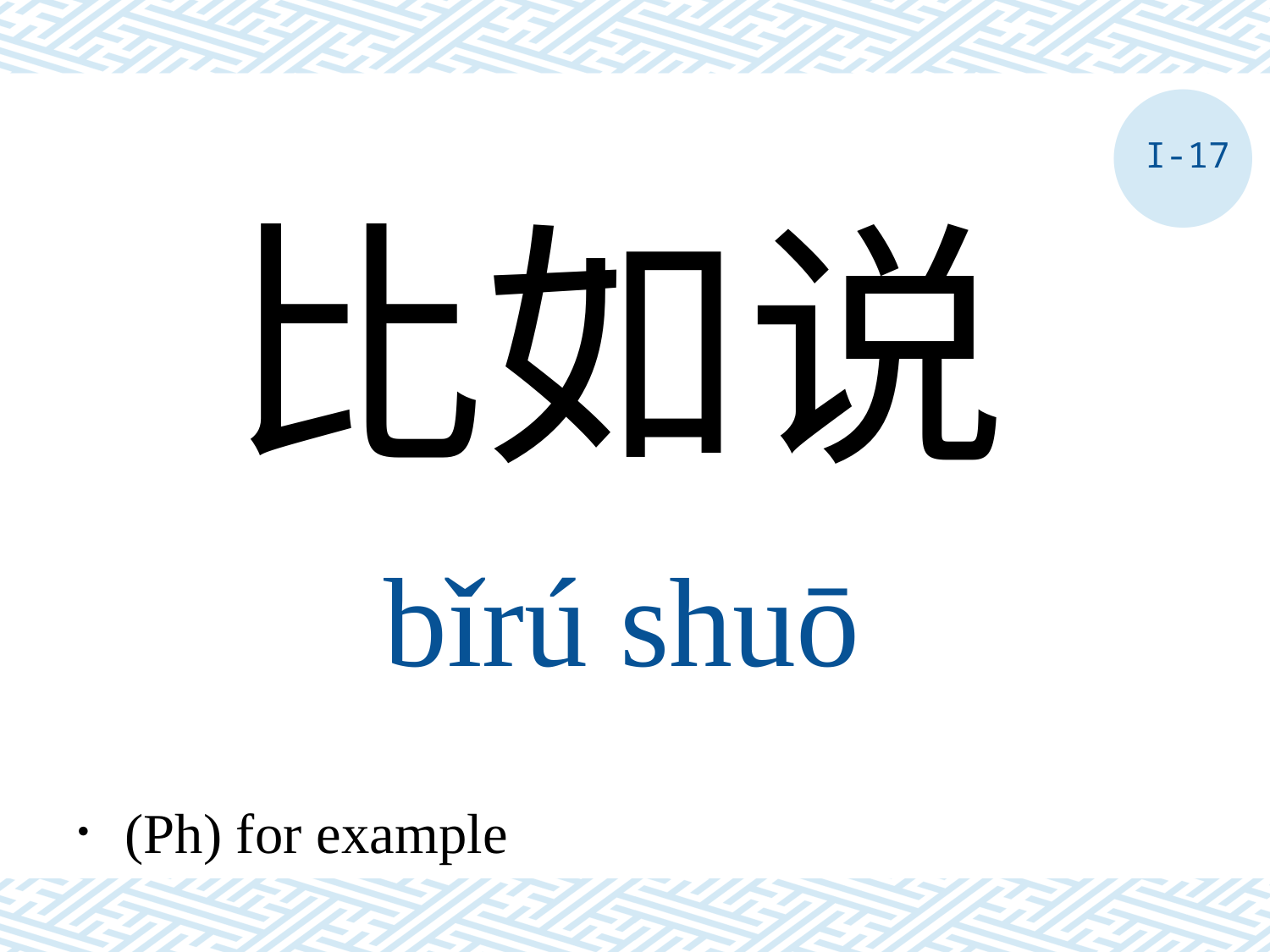

I-17

比如说
bǐrú shuō
．(Ph) for example